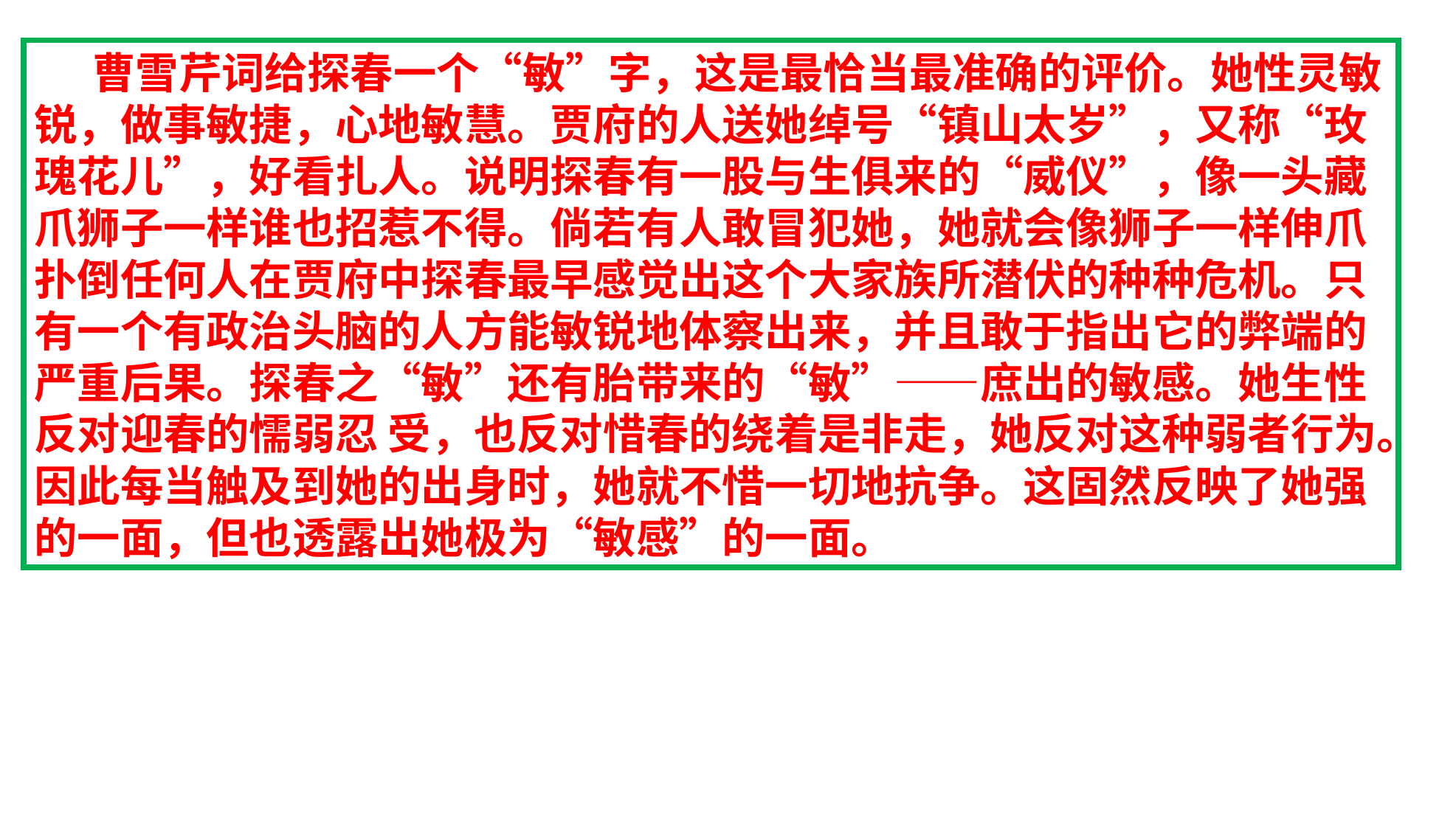

曹雪芹词给探春一个“敏”字，这是最恰当最准确的评价。她性灵敏锐，做事敏捷，心地敏慧。贾府的人送她绰号“镇山太岁”，又称“玫瑰花儿”，好看扎人。说明探春有一股与生俱来的“威仪”，像一头藏爪狮子一样谁也招惹不得。倘若有人敢冒犯她，她就会像狮子一样伸爪扑倒任何人在贾府中探春最早感觉出这个大家族所潜伏的种种危机。只有一个有政治头脑的人方能敏锐地体察出来，并且敢于指出它的弊端的严重后果。探春之“敏”还有胎带来的“敏”——庶出的敏感。她生性反对迎春的懦弱忍 受，也反对惜春的绕着是非走，她反对这种弱者行为。因此每当触及到她的出身时，她就不惜一切地抗争。这固然反映了她强的一面，但也透露出她极为“敏感”的一面。